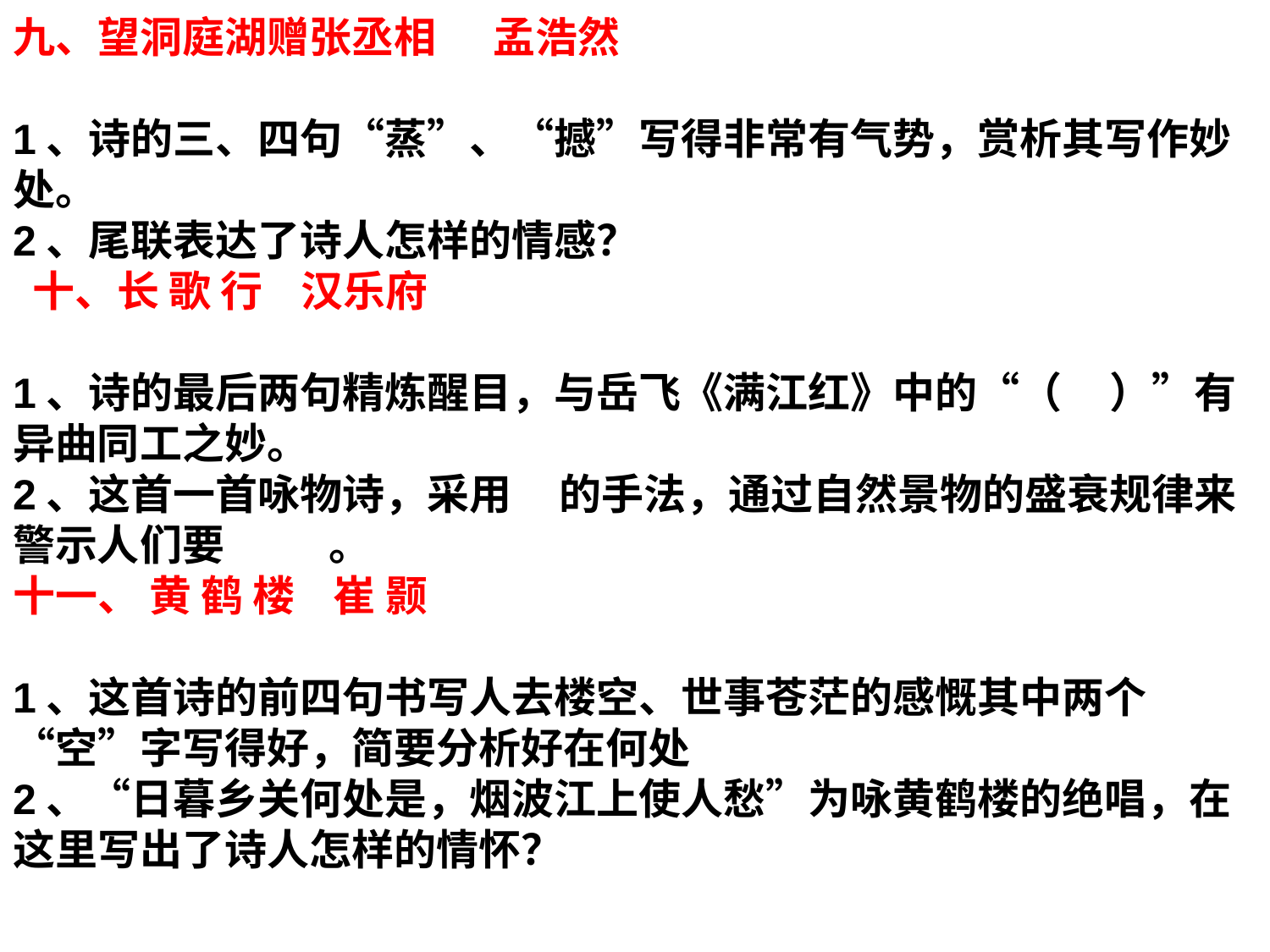

九、望洞庭湖赠张丞相      孟浩然

1、诗的三、四句“蒸”、“撼”写得非常有气势，赏析其写作妙处。
2、尾联表达了诗人怎样的情感？
 十、长 歌 行    汉乐府

1、诗的最后两句精炼醒目，与岳飞《满江红》中的“（     ）”有异曲同工之妙。
2、这首一首咏物诗，采用     的手法，通过自然景物的盛衰规律来警示人们要           。
十一、 黄 鹤 楼    崔 颢

1、这首诗的前四句书写人去楼空、世事苍茫的感慨其中两个“空”字写得好，简要分析好在何处
2、“日暮乡关何处是，烟波江上使人愁”为咏黄鹤楼的绝唱，在这里写出了诗人怎样的情怀？